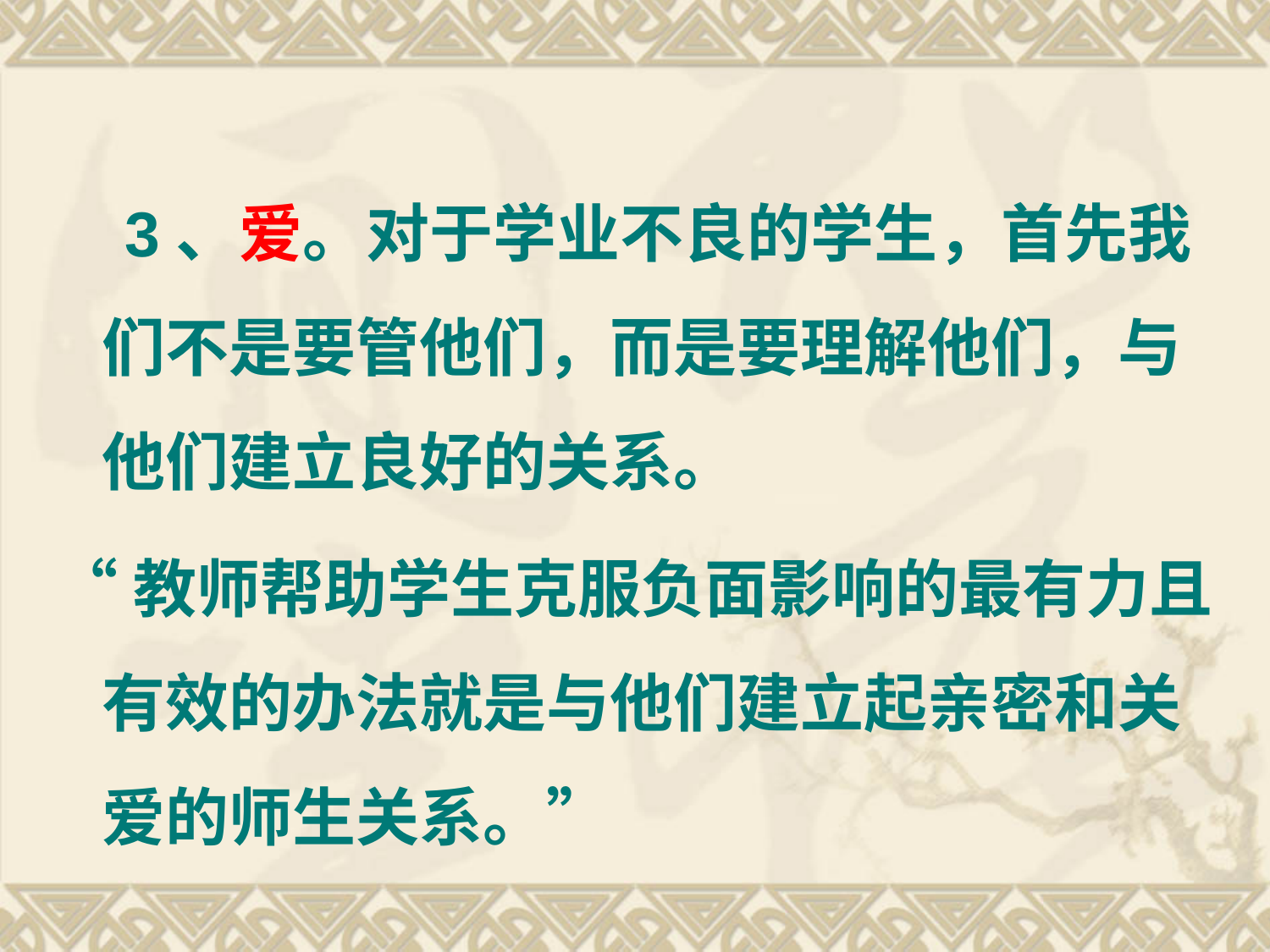

#
    3、爱。对于学业不良的学生，首先我们不是要管他们，而是要理解他们，与他们建立良好的关系。
“教师帮助学生克服负面影响的最有力且有效的办法就是与他们建立起亲密和关爱的师生关系。”